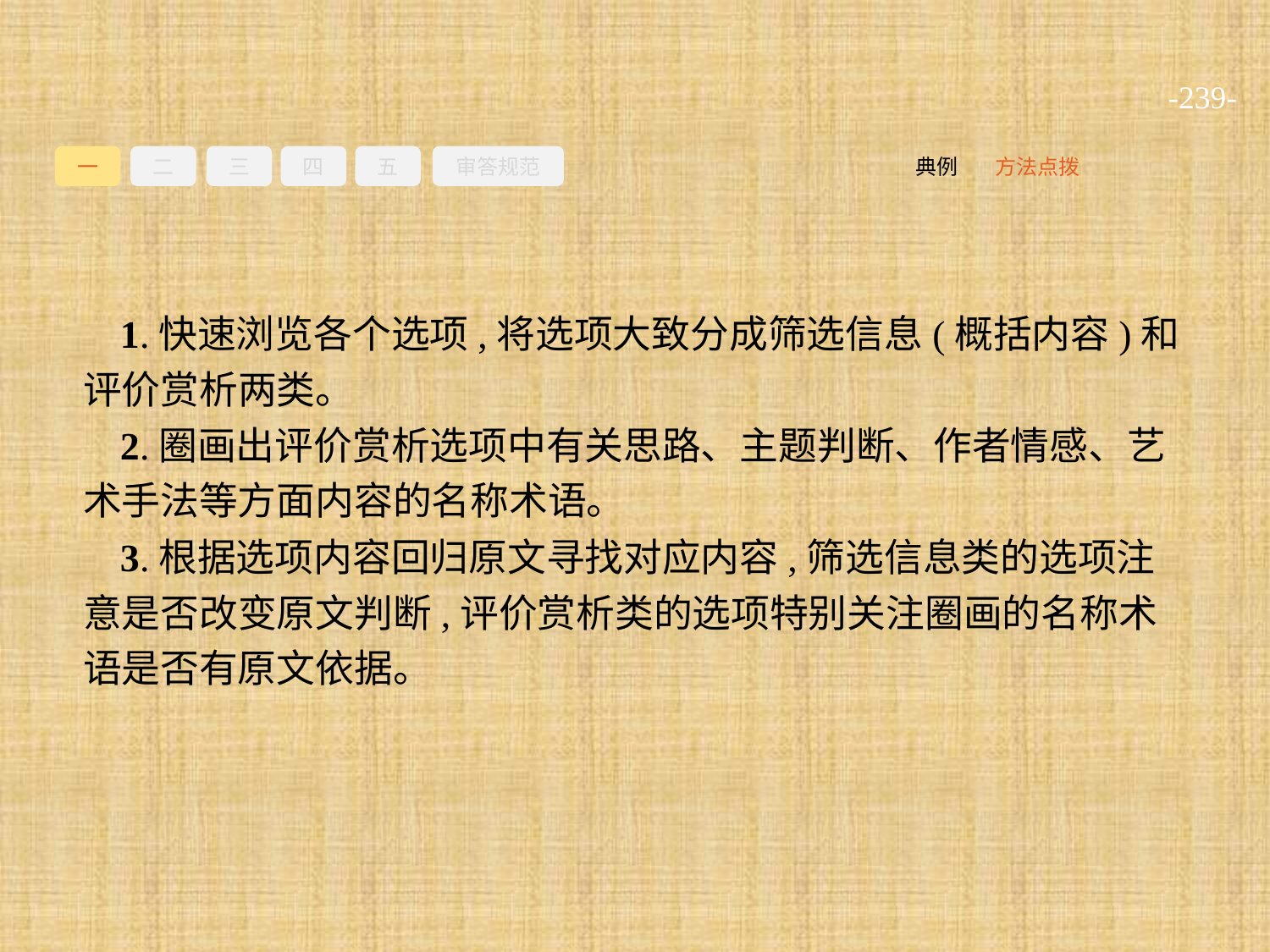

-239-
一
二
三
四
五
审答规范
方法点拨
典例
1.快速浏览各个选项,将选项大致分成筛选信息(概括内容)和评价赏析两类。
2.圈画出评价赏析选项中有关思路、主题判断、作者情感、艺术手法等方面内容的名称术语。
3.根据选项内容回归原文寻找对应内容,筛选信息类的选项注意是否改变原文判断,评价赏析类的选项特别关注圈画的名称术语是否有原文依据。